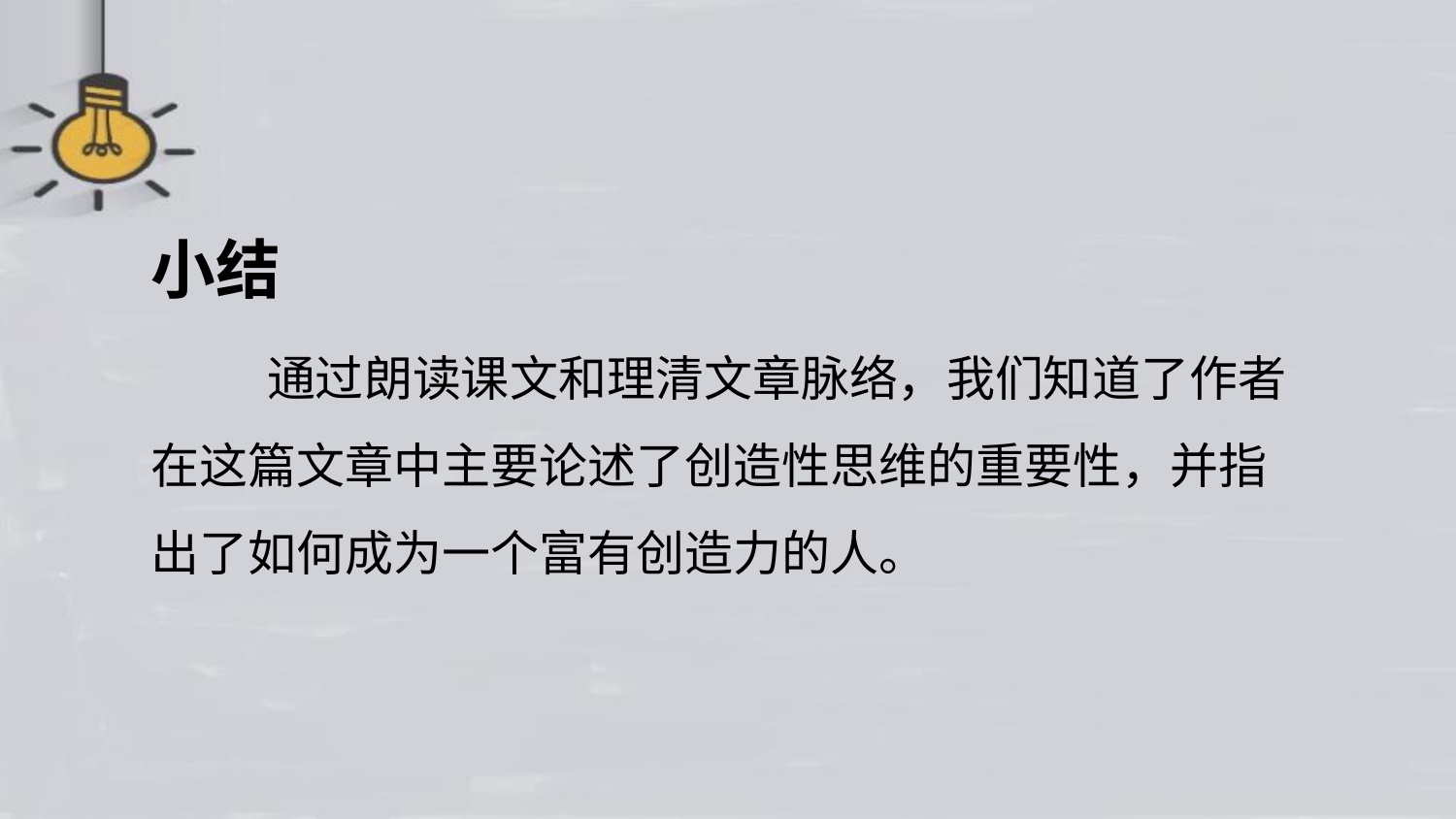

小结
通过朗读课文和理清文章脉络，我们知道了作者在这篇文章中主要论述了创造性思维的重要性，并指出了如何成为一个富有创造力的人。